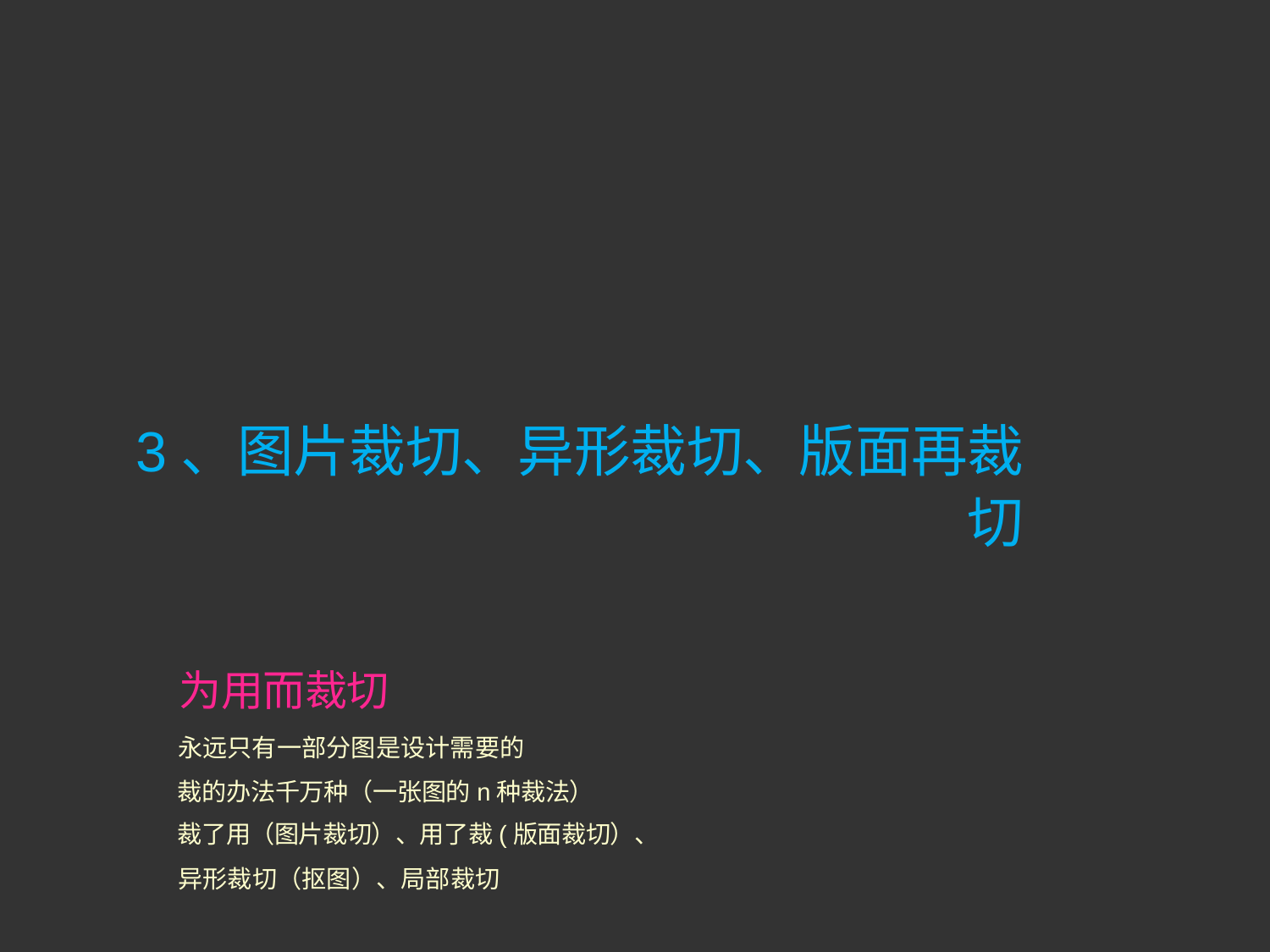

3、图片裁切、异形裁切、版面再裁切

为用而裁切
永远只有一部分图是设计需要的
裁的办法千万种（一张图的n种裁法）
裁了用（图片裁切）、用了裁(版面裁切）、
异形裁切（抠图）、局部裁切